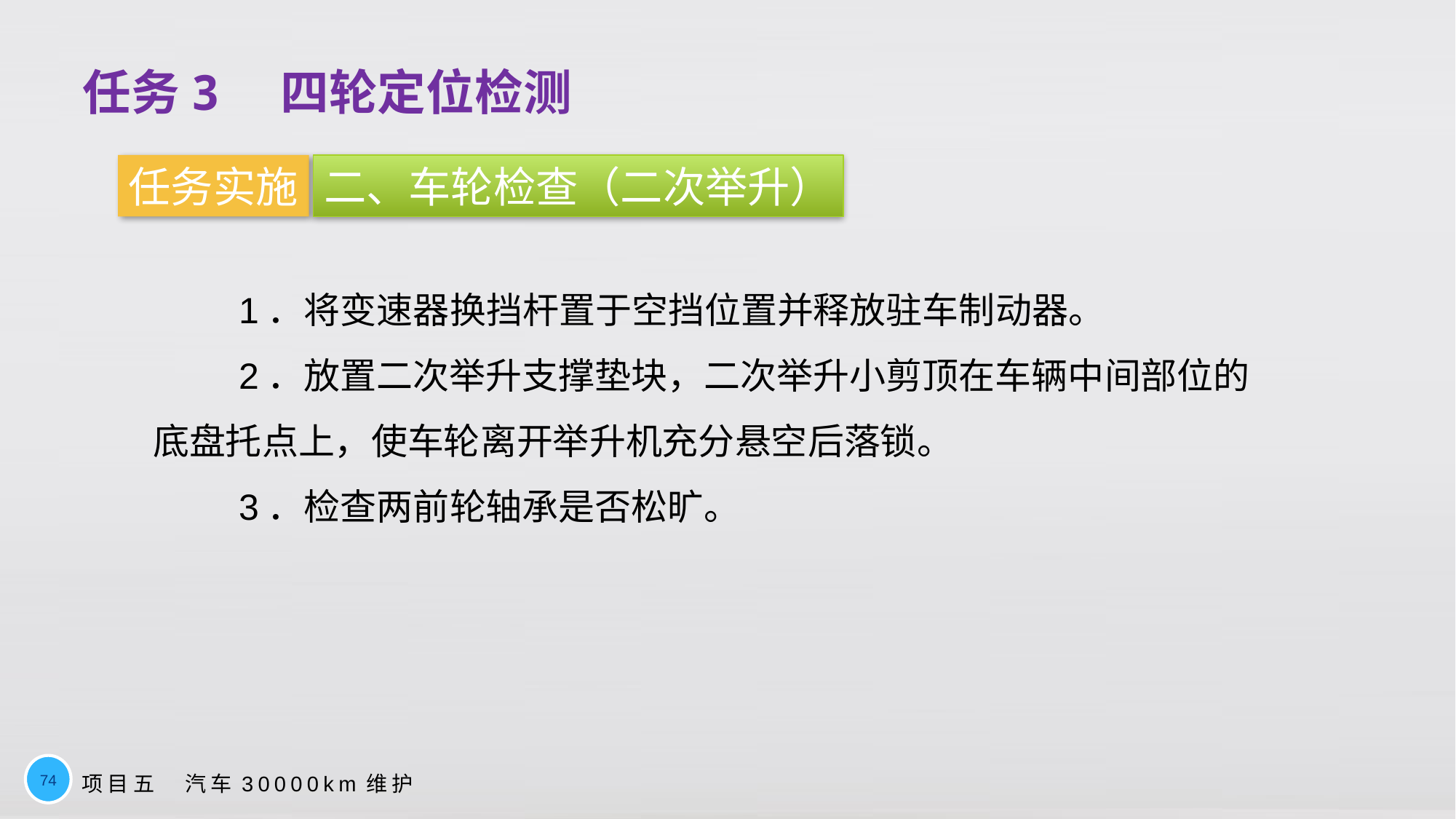

# 任务3　四轮定位检测
任务实施
二、车轮检查（二次举升）
1．将变速器换挡杆置于空挡位置并释放驻车制动器。
2．放置二次举升支撑垫块，二次举升小剪顶在车辆中间部位的底盘托点上，使车轮离开举升机充分悬空后落锁。
3．检查两前轮轴承是否松旷。
74